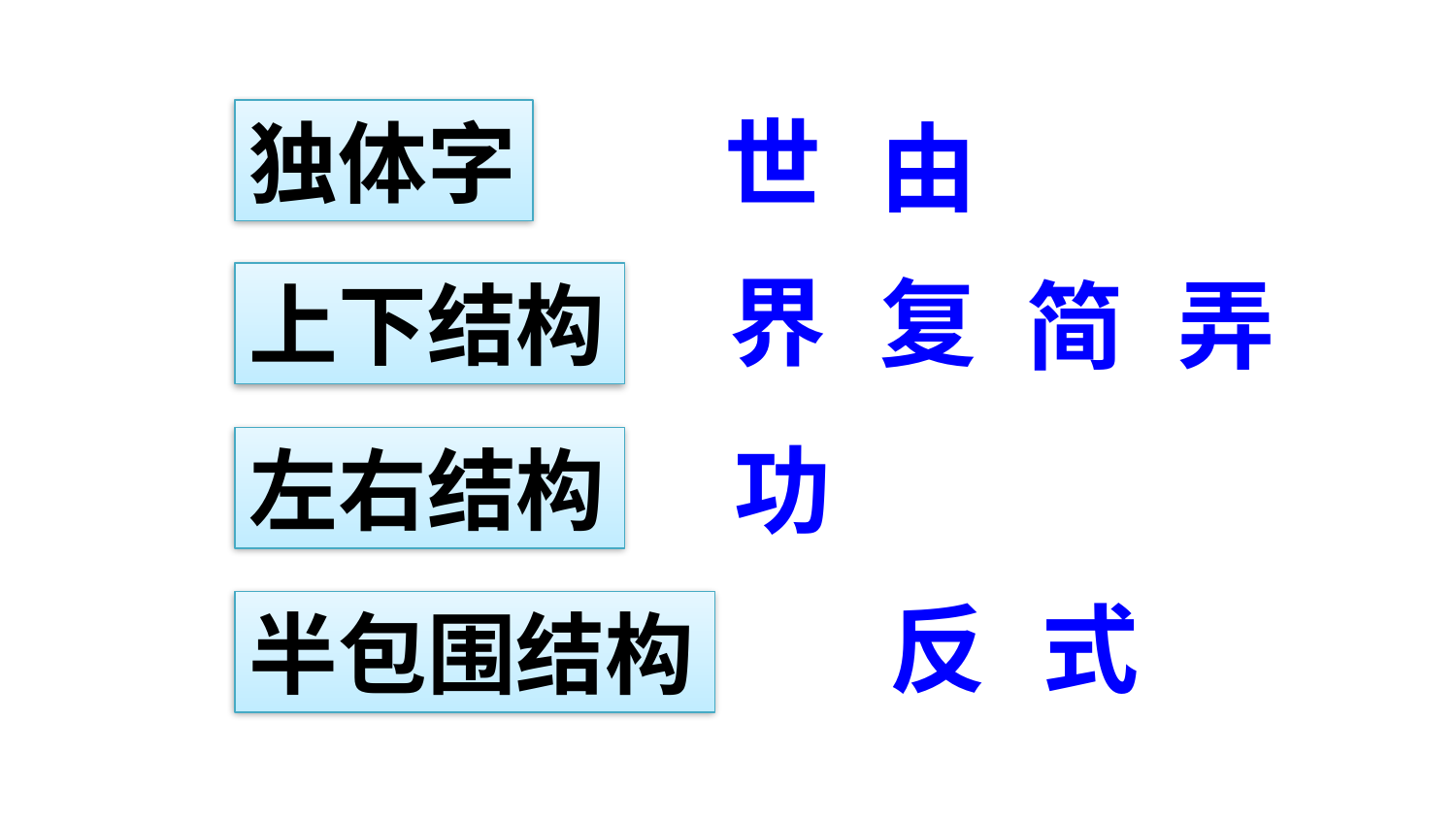

世
独体字
由
状元成才路
状元成才路
状元成才路
状元成才路
状元成才路
状元成才路
状元成才路
状元成才路
状元成才路
状元成才路
状元成才路
状元成才路
状元成才路
状元成才路
状元成才路
状元成才路
界
复
弄
简
状元成才路
上下结构
状元成才路
状元成才路
状元成才路
状元成才路
状元成才路
状元成才路
状元成才路
状元成才路
状元成才路
状元成才路
状元成才路
状元成才路
状元成才路
状元成才路
状元成才路
状元成才路
状元成才路
状元成才路
状元成才路
状元成才路
绿色圃中小学教育http://www.LSPJY.com
状元成才路
状元成才路
状元成才路
状元成才路
状元成才路
绿色圃中小学教育http://www.LSPJY.com
状元成才路
状元成才路
状元成才路
状元成才路
状元成才路
状元成才路
状元成才路
状元成才路
状元成才路
状元成才路
状元成才路
状元成才路
状元成才路
功
左右结构
状元成才路
状元成才路
状元成才路
状元成才路
状元成才路
状元成才路
状元成才路
状元成才路
状元成才路
状元成才路
状元成才路
状元成才路
状元成才路
状元成才路
状元成才路
状元成才路
状元成才路
状元成才路
状元成才路
状元成才路
状元成才路
状元成才路
状元成才路
状元成才路
状元成才路
状元成才路
状元成才路
状元成才路
状元成才路
状元成才路
状元成才路
状元成才路
状元成才路
状元成才路
状元成才路
式
反
状元成才路
半包围结构
状元成才路
状元成才路
状元成才路
状元成才路
状元成才路
状元成才路
状元成才路
状元成才路
状元成才路